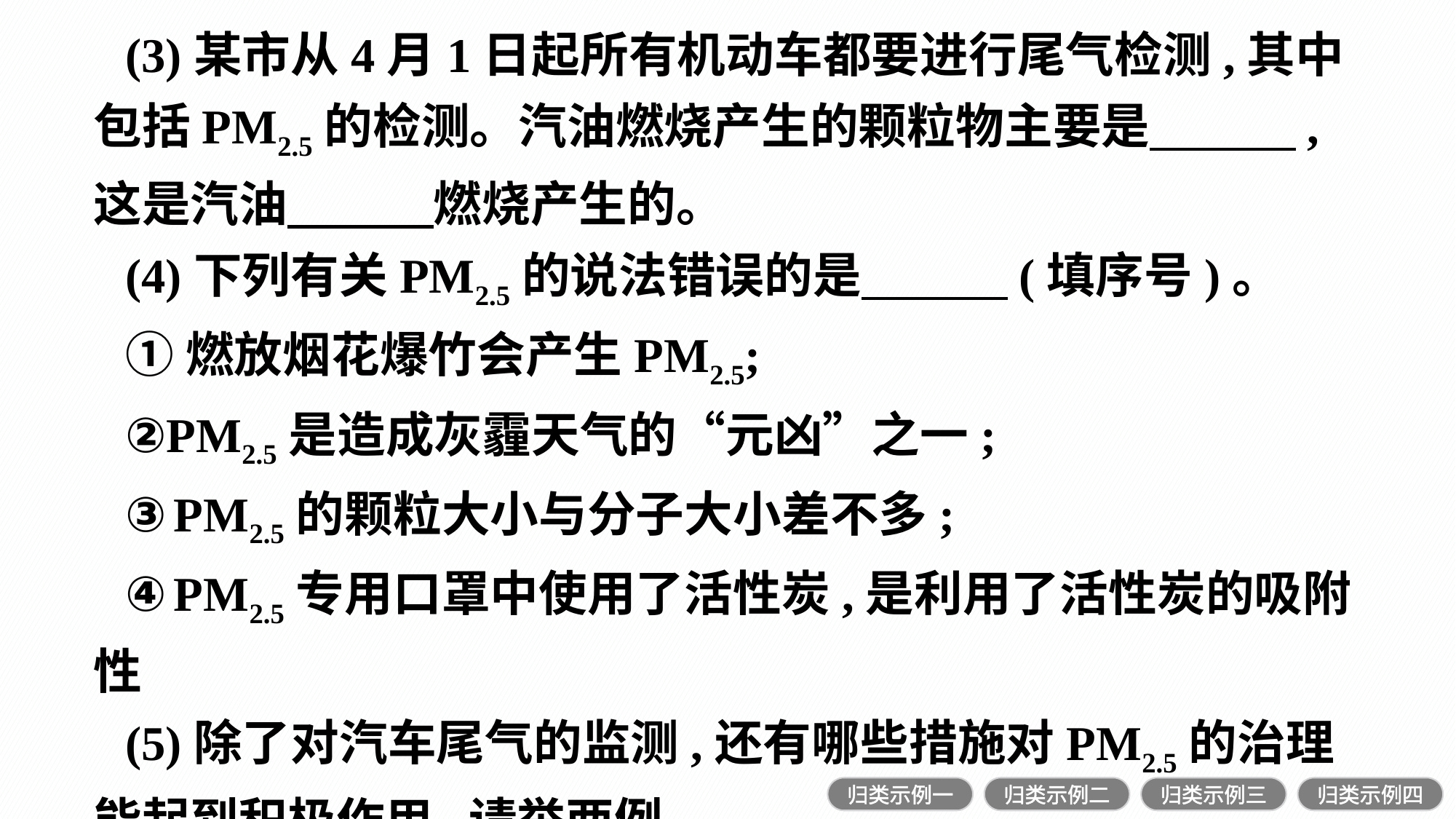

(3)某市从4月1日起所有机动车都要进行尾气检测,其中包括PM2.5的检测。汽油燃烧产生的颗粒物主要是　　　,这是汽油　　　燃烧产生的。
(4)下列有关PM2.5的说法错误的是　　　(填序号)。
①燃放烟花爆竹会产生PM2.5;
②PM2.5是造成灰霾天气的“元凶”之一;
③PM2.5的颗粒大小与分子大小差不多;
④PM2.5专用口罩中使用了活性炭,是利用了活性炭的吸附性
(5)除了对汽车尾气的监测,还有哪些措施对PM2.5的治理能起到积极作用,请举两例。